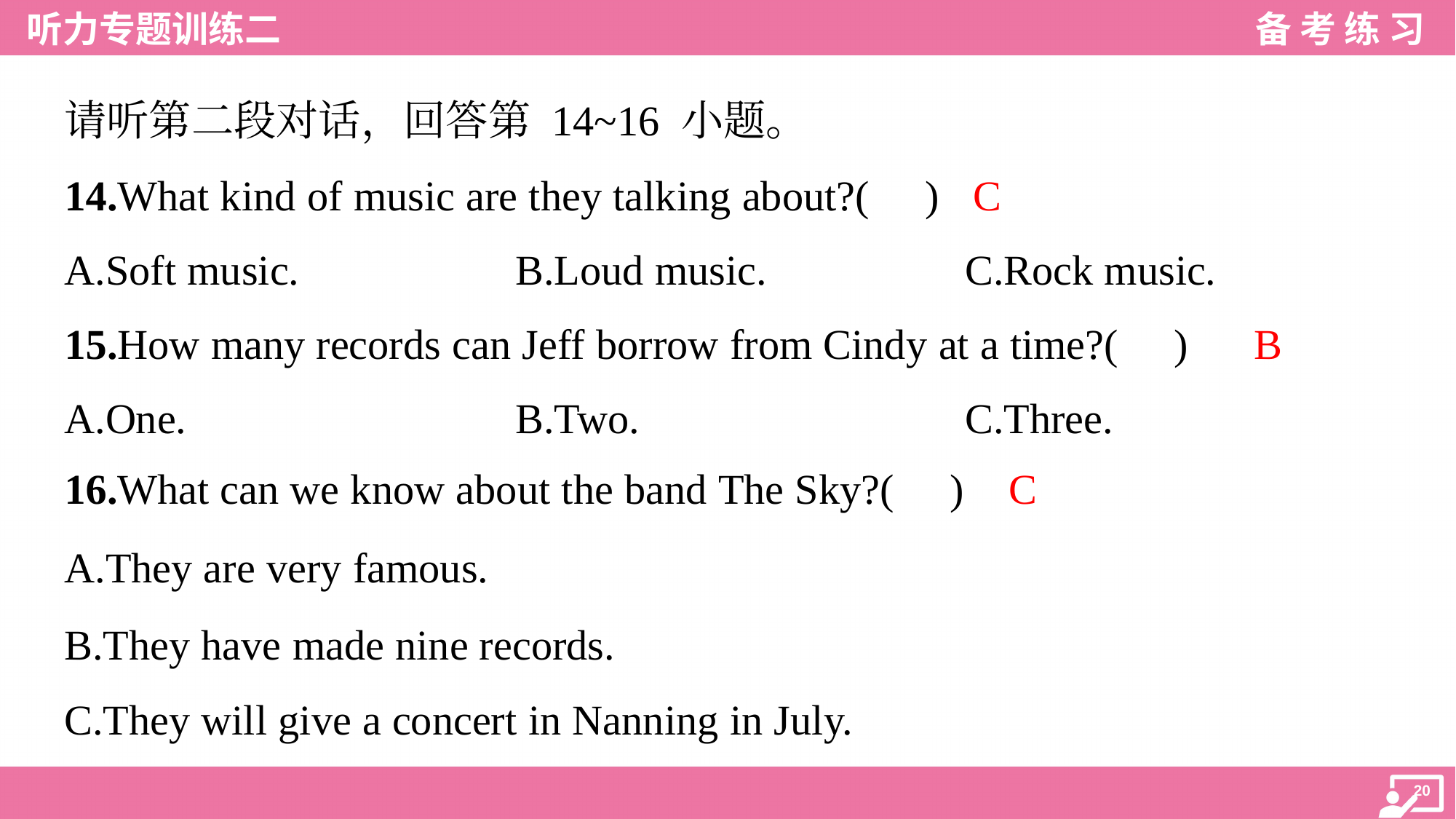

请听第二段对话，回答第 14~16 小题。
C
14.What kind of music are they talking about?(     )
A.Soft music.	B.Loud music.	C.Rock music.
B
15.How many records can Jeff borrow from Cindy at a time?(     )
A.One.	B.Two.	C.Three.
C
16.What can we know about the band The Sky?(     )
A.They are very famous.
B.They have made nine records.
C.They will give a concert in Nanning in July.